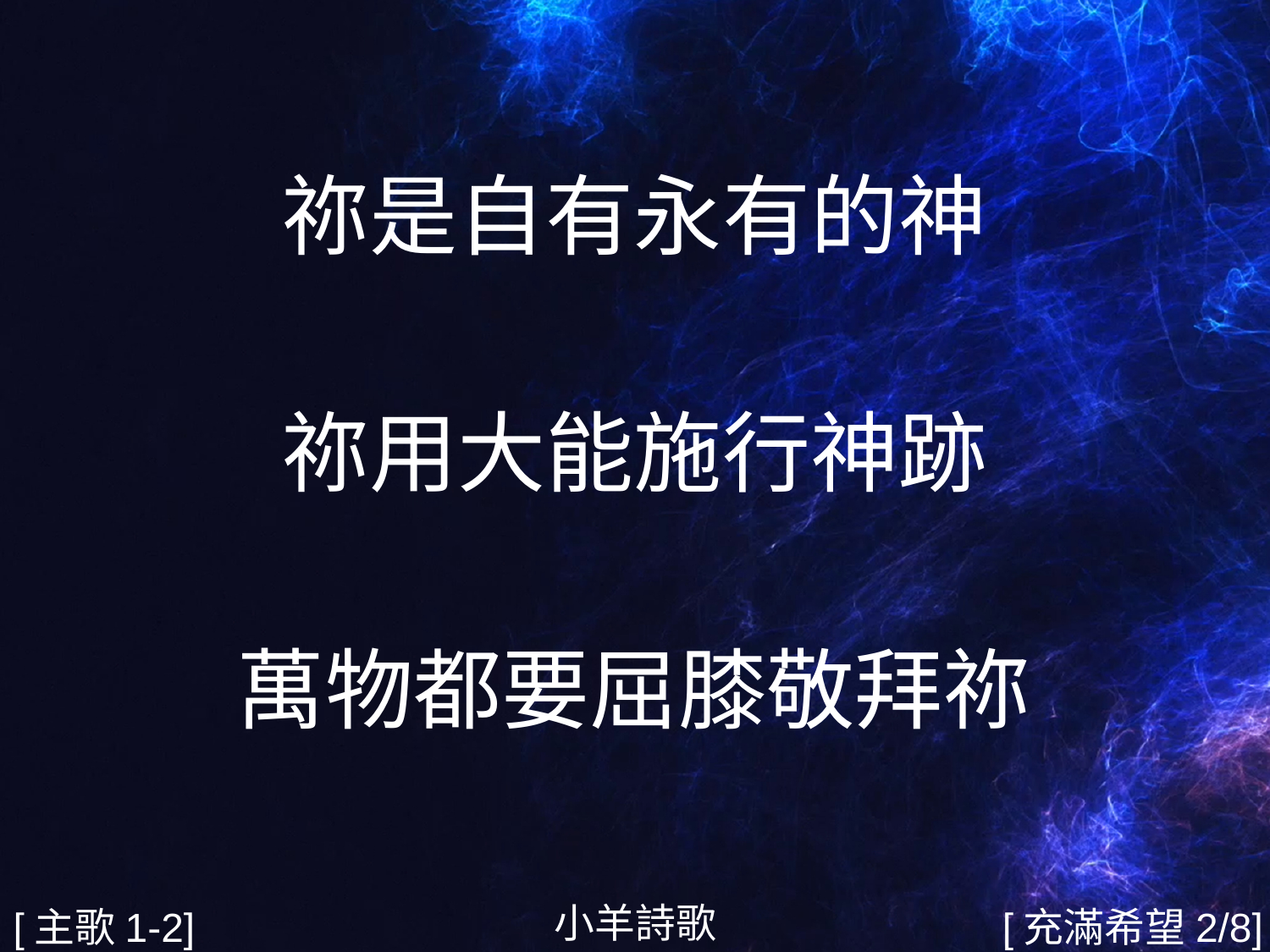

祢是自有永有的神

祢用大能施行神跡

萬物都要屈膝敬拜祢

#

小羊詩歌
[主歌1-2]
[充滿希望2/8]